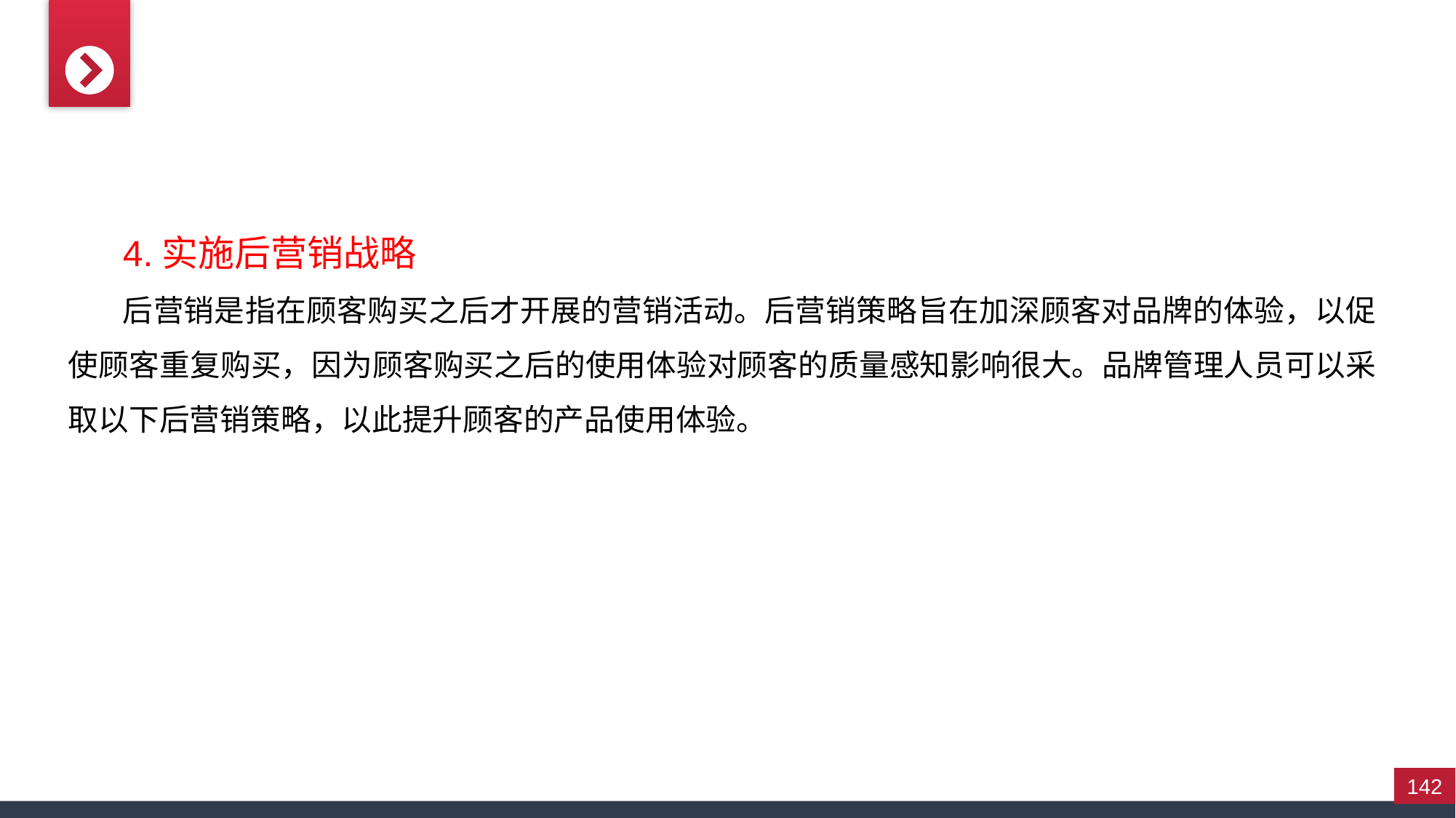

4.实施后营销战略
后营销是指在顾客购买之后才开展的营销活动。后营销策略旨在加深顾客对品牌的体验，以促使顾客重复购买，因为顾客购买之后的使用体验对顾客的质量感知影响很大。品牌管理人员可以采取以下后营销策略，以此提升顾客的产品使用体验。